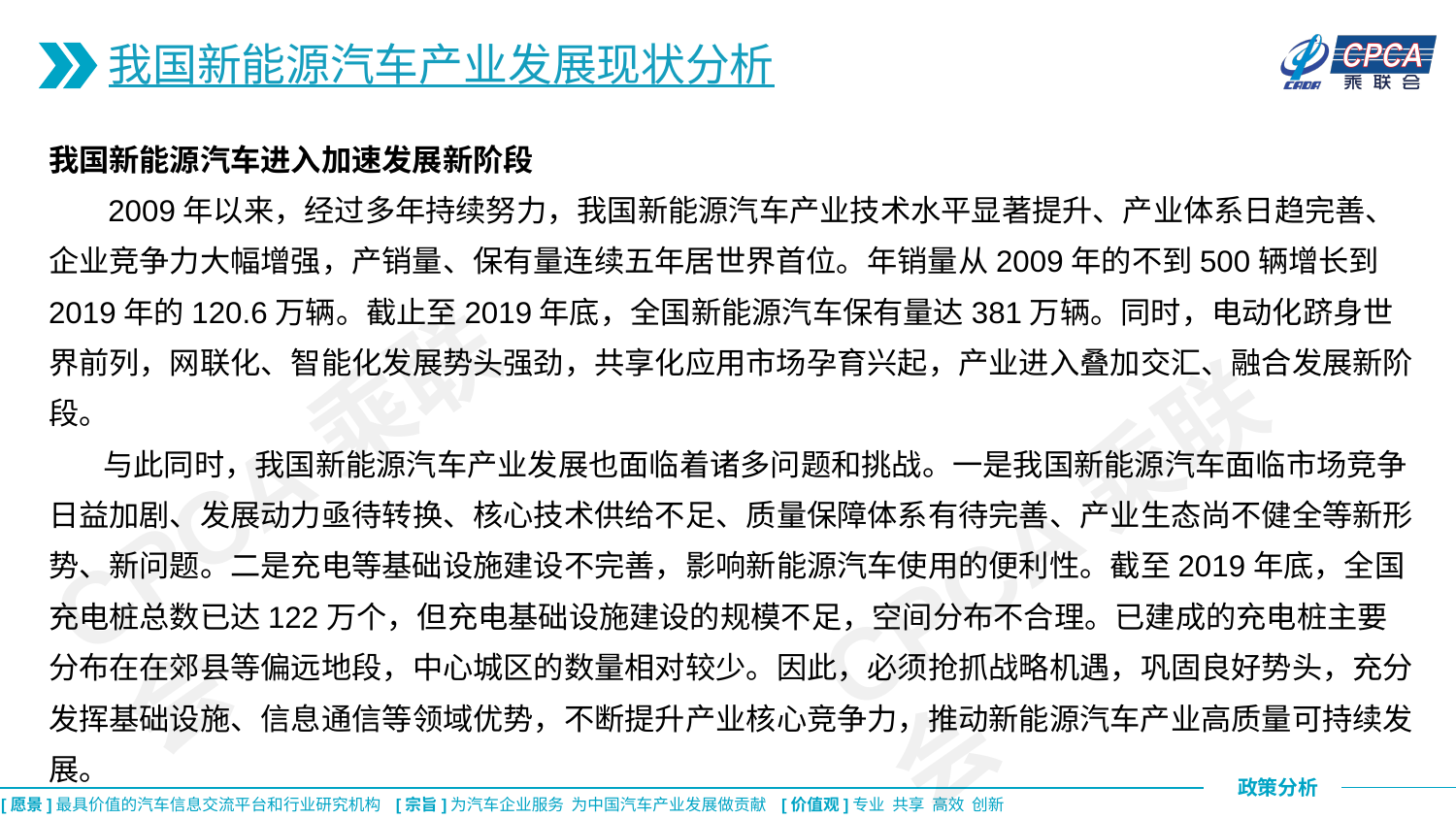

我国新能源汽车产业发展现状分析
我国新能源汽车进入加速发展新阶段
       2009年以来，经过多年持续努力，我国新能源汽车产业技术水平显著提升、产业体系日趋完善、企业竞争力大幅增强，产销量、保有量连续五年居世界首位。年销量从2009年的不到500辆增长到2019年的120.6万辆。截止至2019年底，全国新能源汽车保有量达381万辆。同时，电动化跻身世界前列，网联化、智能化发展势头强劲，共享化应用市场孕育兴起，产业进入叠加交汇、融合发展新阶段。
       与此同时，我国新能源汽车产业发展也面临着诸多问题和挑战。一是我国新能源汽车面临市场竞争日益加剧、发展动力亟待转换、核心技术供给不足、质量保障体系有待完善、产业生态尚不健全等新形势、新问题。二是充电等基础设施建设不完善，影响新能源汽车使用的便利性。截至2019年底，全国充电桩总数已达122万个，但充电基础设施建设的规模不足，空间分布不合理。已建成的充电桩主要分布在在郊县等偏远地段，中心城区的数量相对较少。因此，必须抢抓战略机遇，巩固良好势头，充分发挥基础设施、信息通信等领域优势，不断提升产业核心竞争力，推动新能源汽车产业高质量可持续发展。
CPCA乘联会
CPCA乘联会